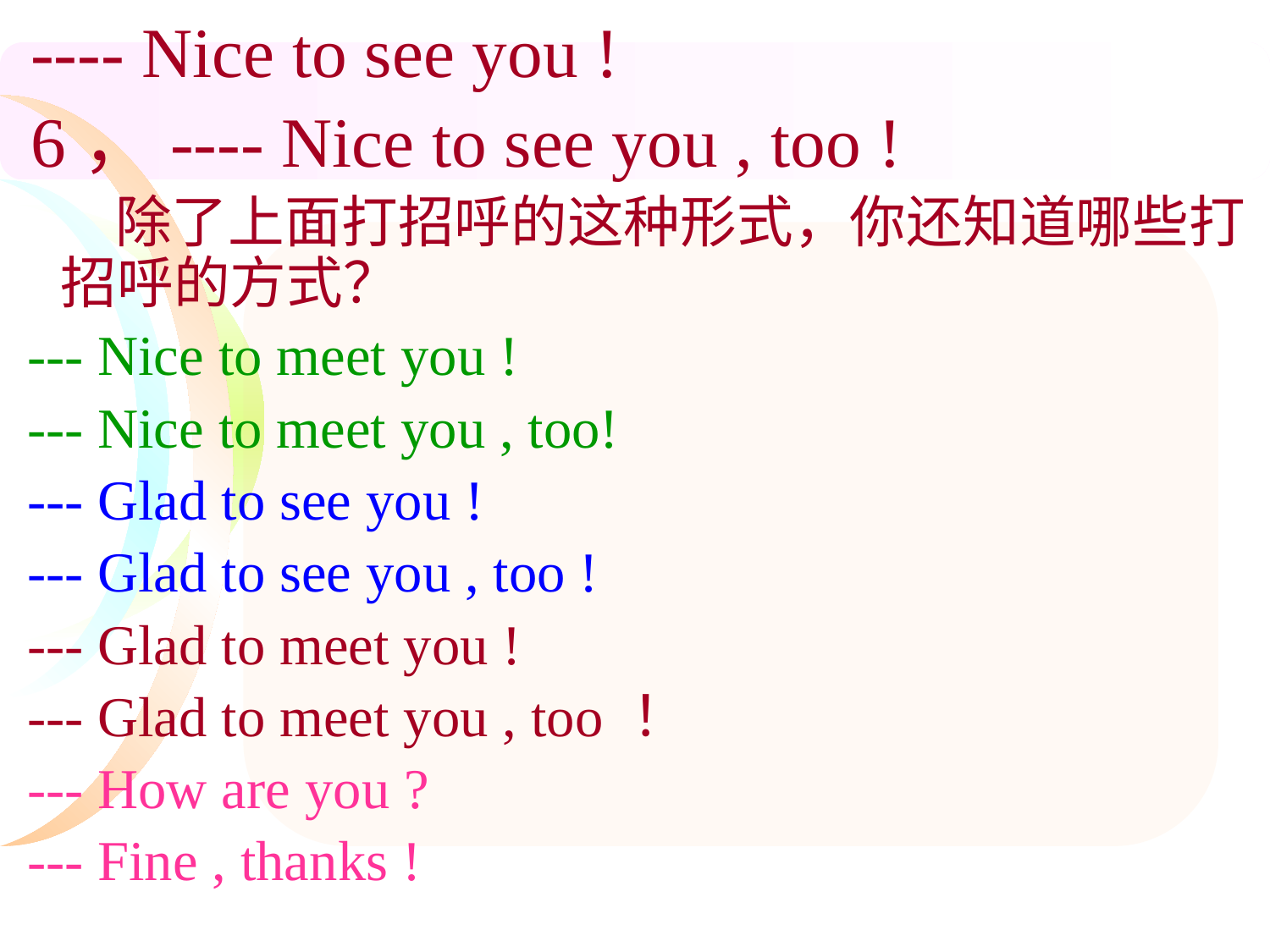

---- Nice to see you !
 6，---- Nice to see you , too !
       除了上面打招呼的这种形式，你还知道哪些打招呼的方式？
 --- Nice to meet you !
 --- Nice to meet you , too!
 --- Glad to see you !
 --- Glad to see you , too !
 --- Glad to meet you !
 --- Glad to meet you , too ！
 --- How are you ?
 --- Fine , thanks !